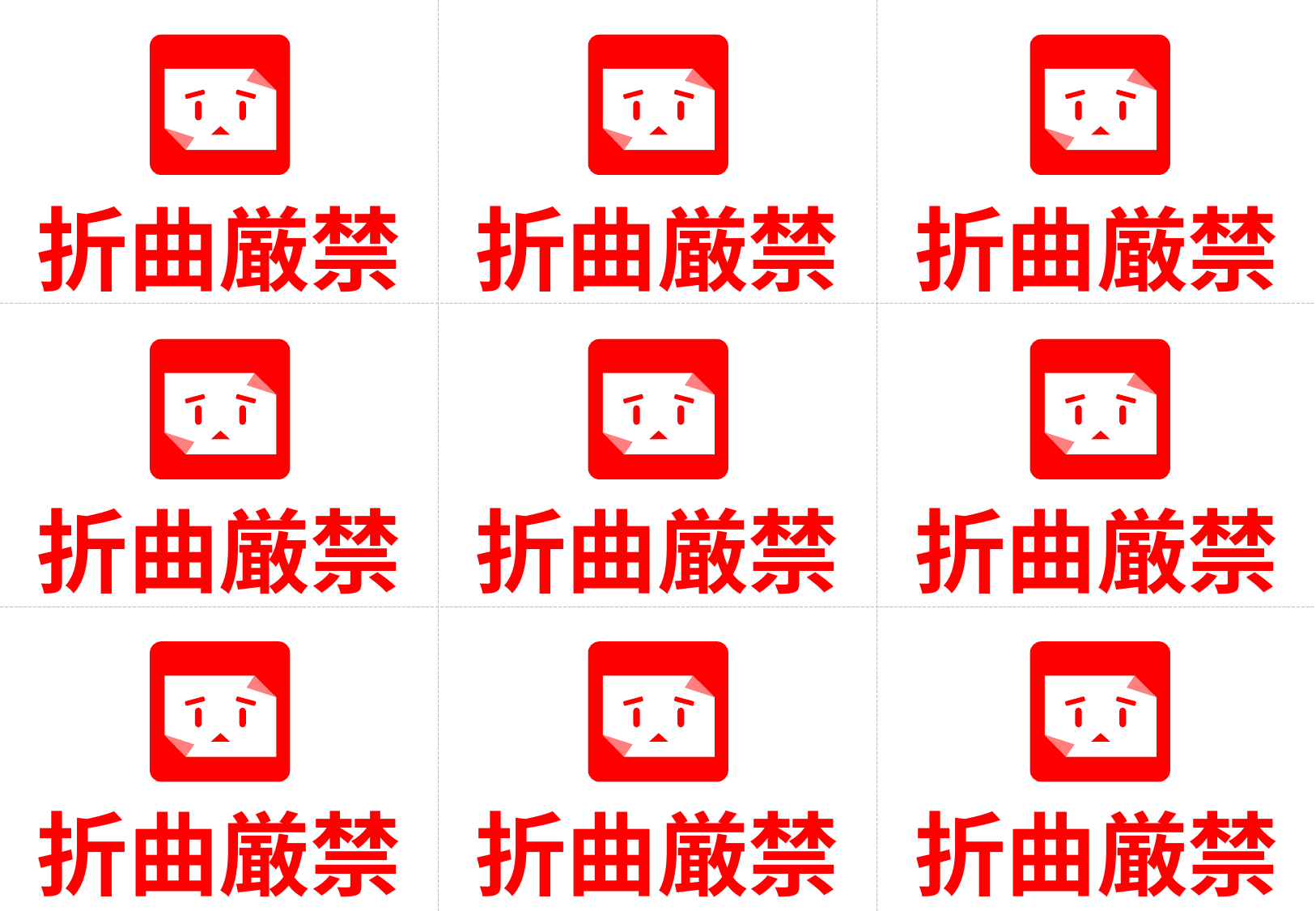

折曲厳禁
折曲厳禁
折曲厳禁

折曲厳禁
折曲厳禁
折曲厳禁

折曲厳禁
折曲厳禁
折曲厳禁